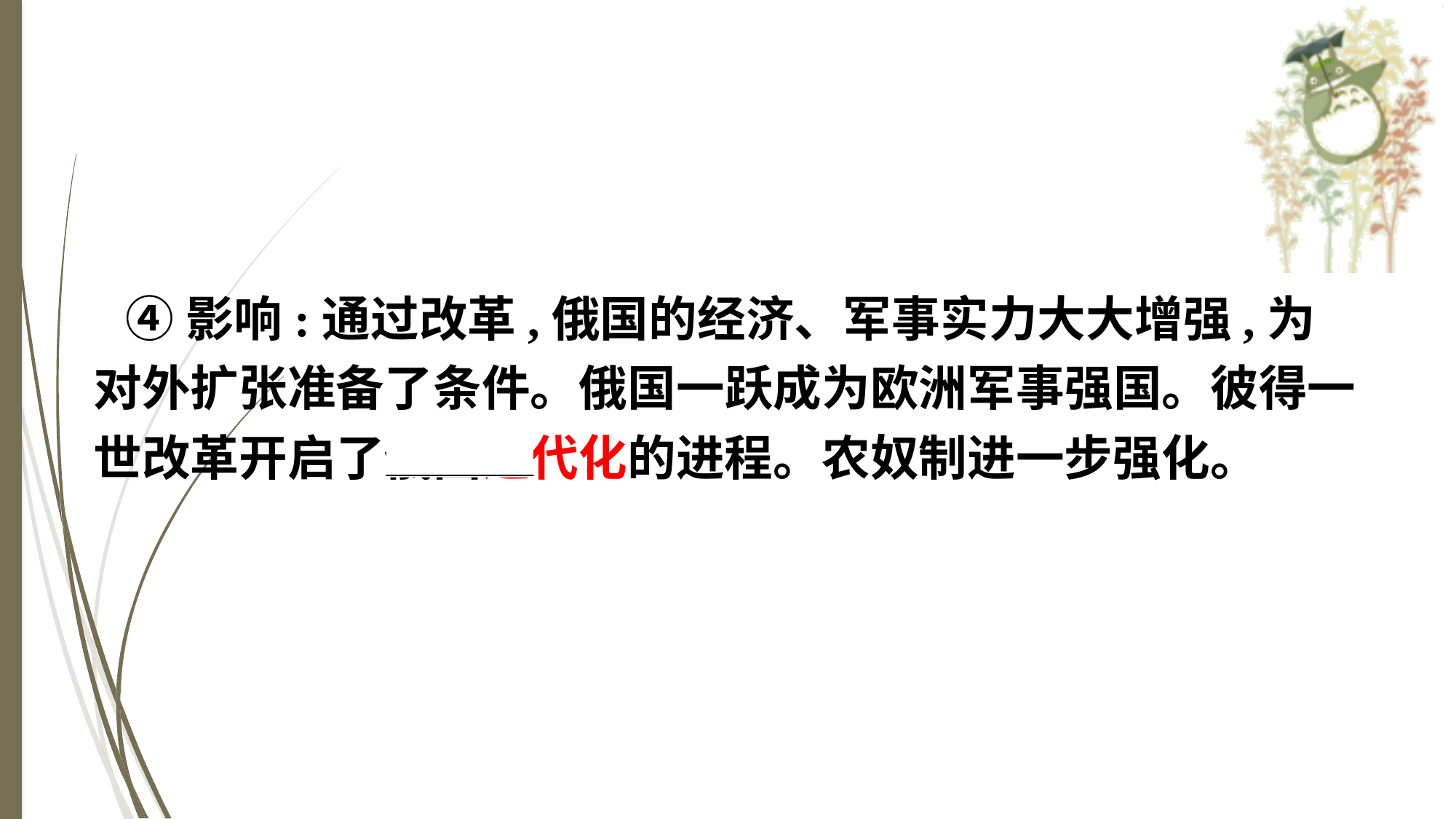

④影响:通过改革,俄国的经济、军事实力大大增强,为对外扩张准备了条件。俄国一跃成为欧洲军事强国。彼得一世改革开启了俄国近代化的进程。农奴制进一步强化。